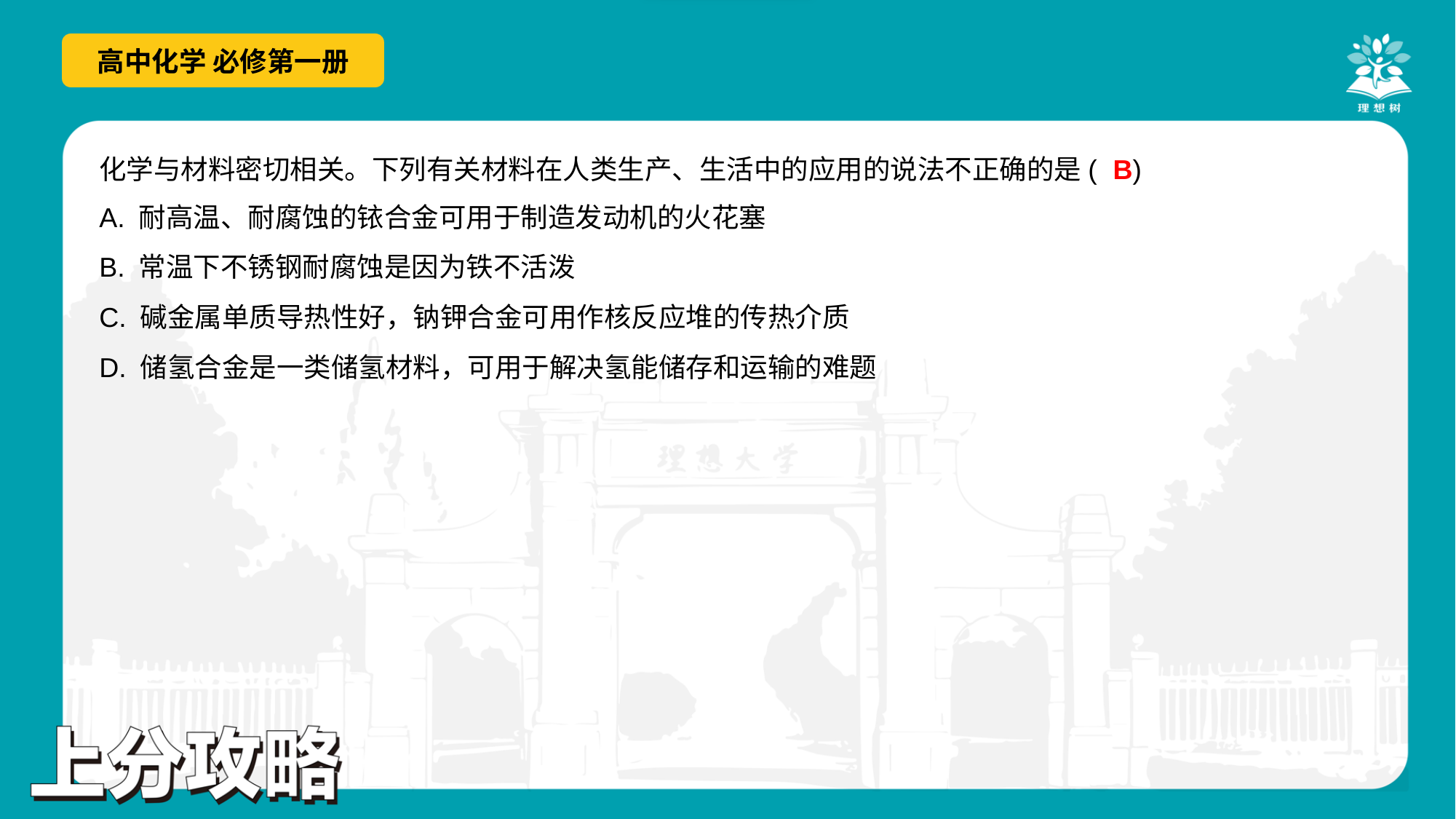

B
化学与材料密切相关。下列有关材料在人类生产、生活中的应用的说法不正确的是(     )
A. 耐高温、耐腐蚀的铱合金可用于制造发动机的火花塞
B. 常温下不锈钢耐腐蚀是因为铁不活泼
C. 碱金属单质导热性好，钠钾合金可用作核反应堆的传热介质
D. 储氢合金是一类储氢材料，可用于解决氢能储存和运输的难题